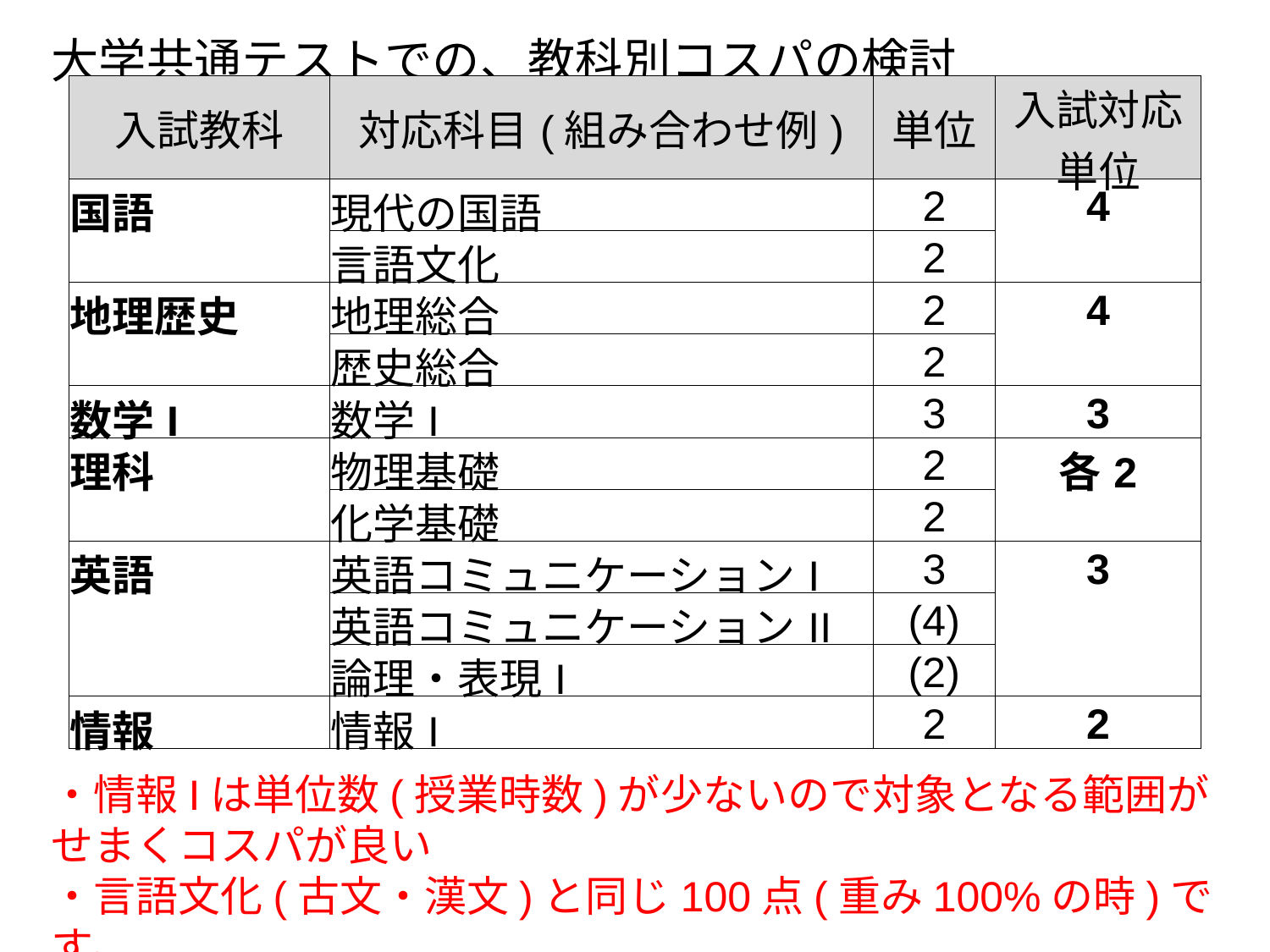

大学共通テストでの、教科別コスパの検討
| 入試教科 | 対応科目(組み合わせ例) | 単位 | 入試対応単位 |
| --- | --- | --- | --- |
| 国語 | 現代の国語 | 2 | 4 |
|  | 言語文化 | 2 |  |
| 地理歴史 | 地理総合 | 2 | 4 |
|  | 歴史総合 | 2 |  |
| 数学I | 数学I | 3 | 3 |
| 理科 | 物理基礎 | 2 | 各2 |
|  | 化学基礎 | 2 |  |
| 英語 | 英語コミュニケーションI | 3 | 3 |
|  | 英語コミュニケーションII | (4) |  |
|  | 論理・表現I | (2) |  |
| 情報 | 情報I | 2 | 2 |
・情報Iは単位数(授業時数)が少ないので対象となる範囲がせまくコスパが良い
・言語文化(古文・漢文)と同じ100点(重み100%の時)です。